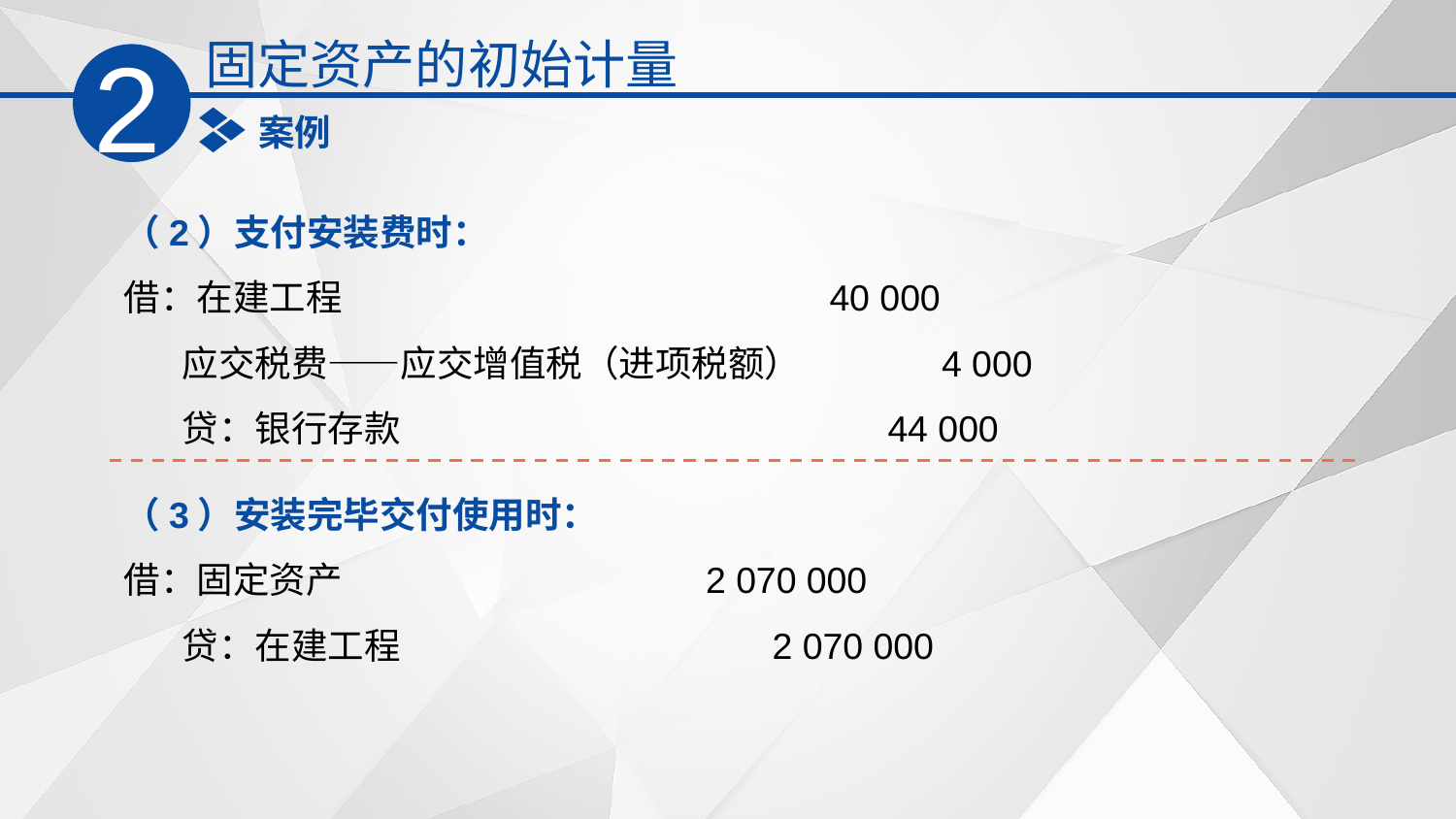

固定资产的初始计量
2

案例

（2）支付安装费时：
借：在建工程                                                          40 000
      应交税费——应交增值税（进项税额）                4 000
      贷：银行存款                                                          44 000
（3）安装完毕交付使用时：
借：固定资产                                           2 070 000
      贷：在建工程                                            2 070 000